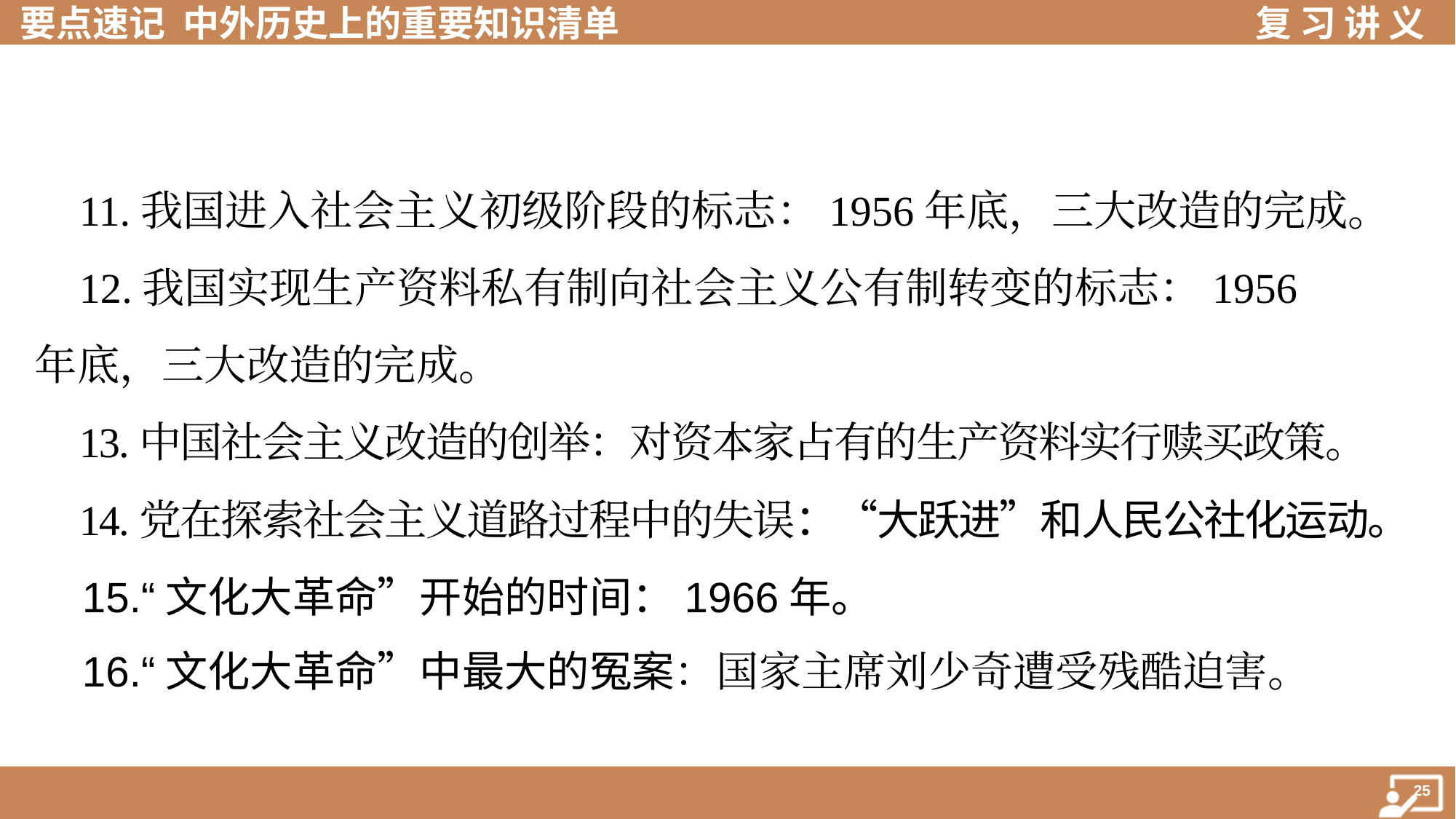

11.我国进入社会主义初级阶段的标志：1956年底，三大改造的完成。
    12.我国实现生产资料私有制向社会主义公有制转变的标志：1956
年底，三大改造的完成。
    13.中国社会主义改造的创举：对资本家占有的生产资料实行赎买政策。
    14.党在探索社会主义道路过程中的失误：“大跃进”和人民公社化运动。
    15.“文化大革命”开始的时间：1966年。
    16.“文化大革命”中最大的冤案：国家主席刘少奇遭受残酷迫害。